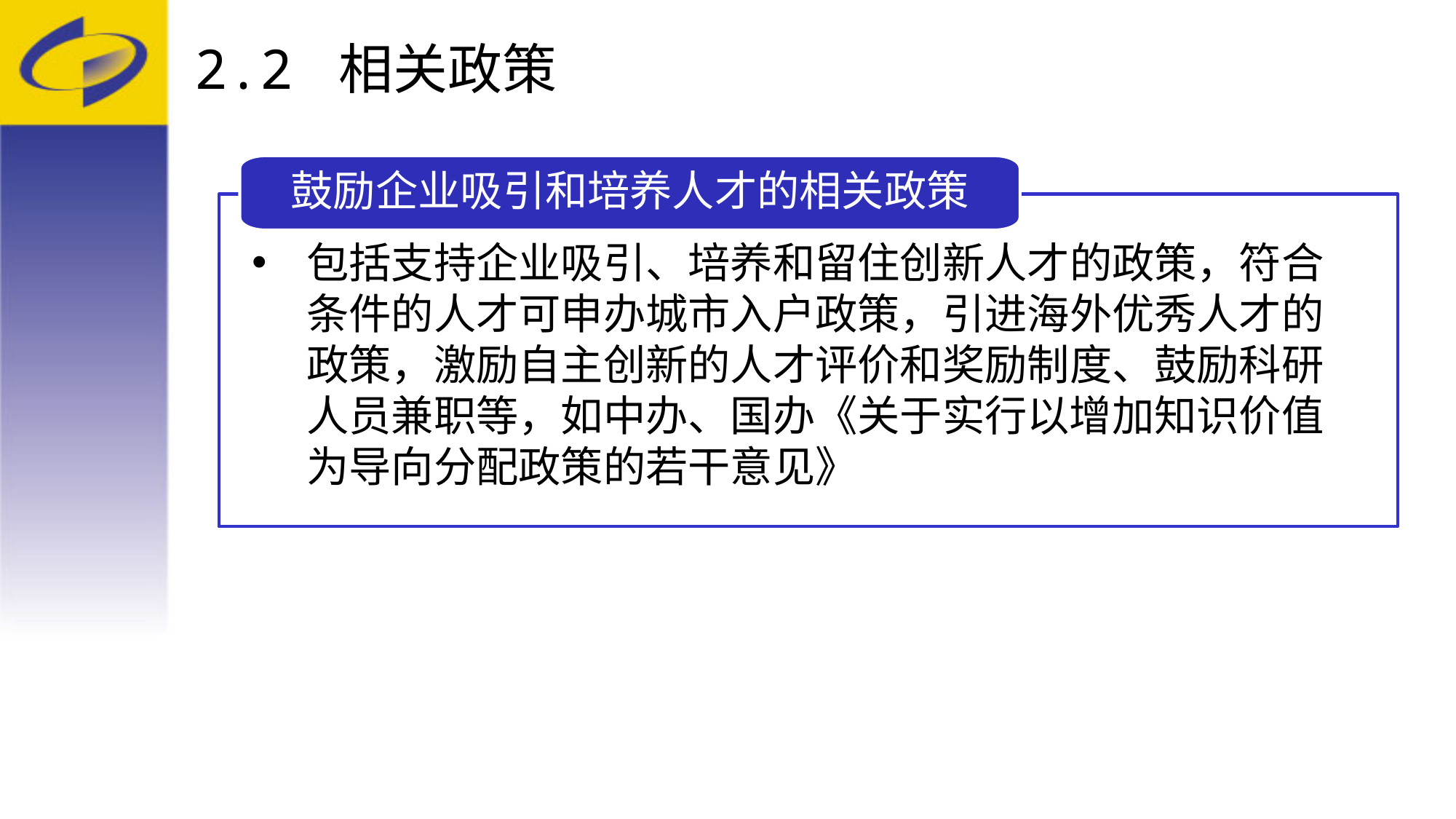

# 2.2 相关政策
鼓励企业吸引和培养人才的相关政策
包括支持企业吸引、培养和留住创新人才的政策，符合条件的人才可申办城市入户政策，引进海外优秀人才的政策，激励自主创新的人才评价和奖励制度、鼓励科研人员兼职等，如中办、国办《关于实行以增加知识价值为导向分配政策的若干意见》